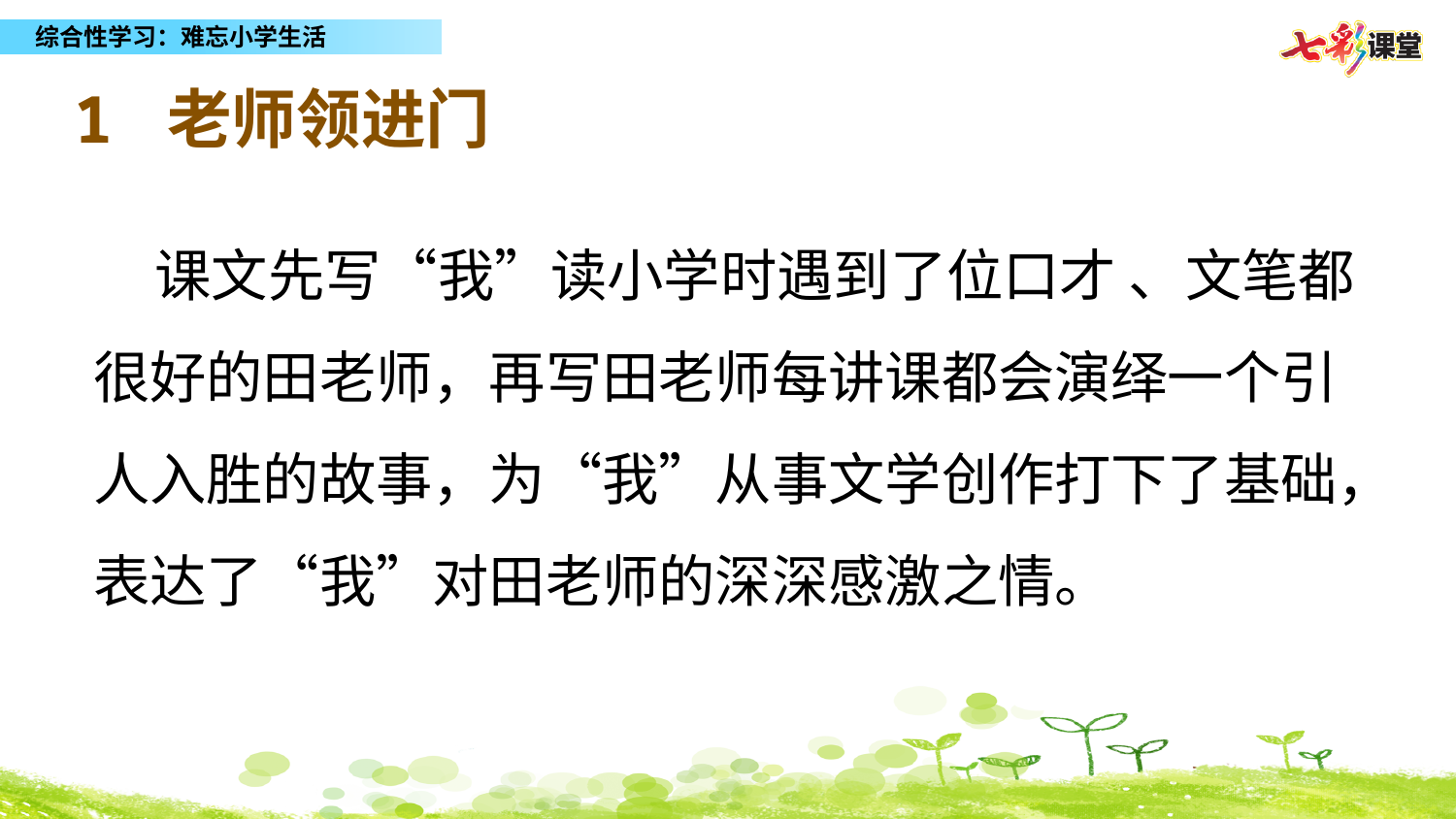

1 老师领进门
    课文先写“我”读小学时遇到了位口才 、文笔都很好的田老师，再写田老师每讲课都会演绎一个引人入胜的故事，为“我”从事文学创作打下了基础，表达了“我”对田老师的深深感激之情。